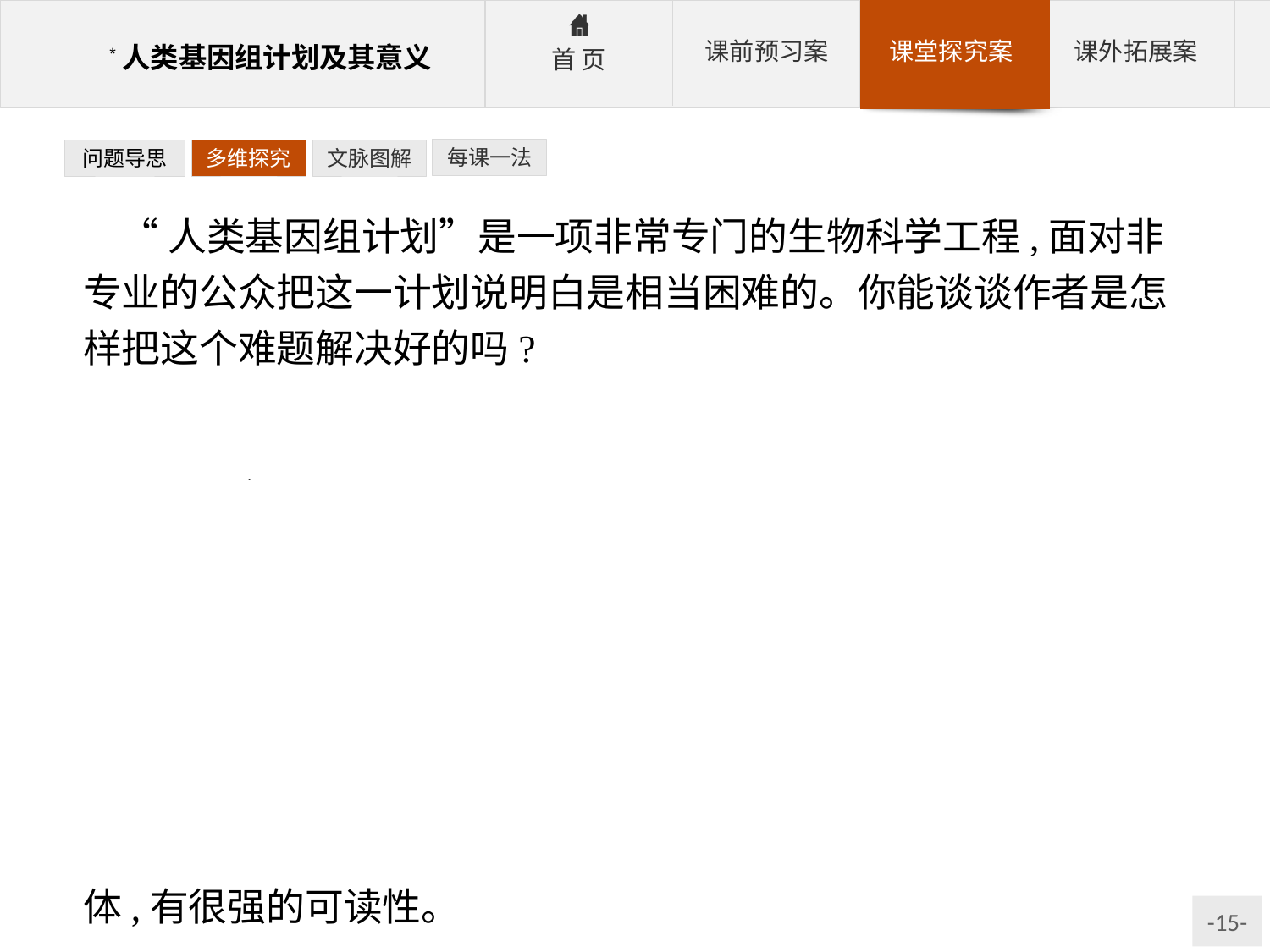

每课一法
问题导思
多维探究
文脉图解
“人类基因组计划”是一项非常专门的生物科学工程,面对非专业的公众把这一计划说明白是相当困难的。你能谈谈作者是怎样把这个难题解决好的吗?
提示:首先理解题意,实际是要分析文章的写作特色。可从说明文的角度,侧重对其语言、结构等方面的分析。
参考答案:(1)把尖端的科技项目用通俗的语言表达出来,思路清晰,易于理解。
(2)全文提纲挈领,层次分明,使人一目了然。
(3)用准确的科学术语加以诠释,使深奥的科学内容不再艰涩难懂。
(4)全文说明内容实事求是,既不夸大,也不缩小;既体现了科学的严谨性,又体现了人文关怀性,将科学态度与人文关怀融为一体,有很强的可读性。